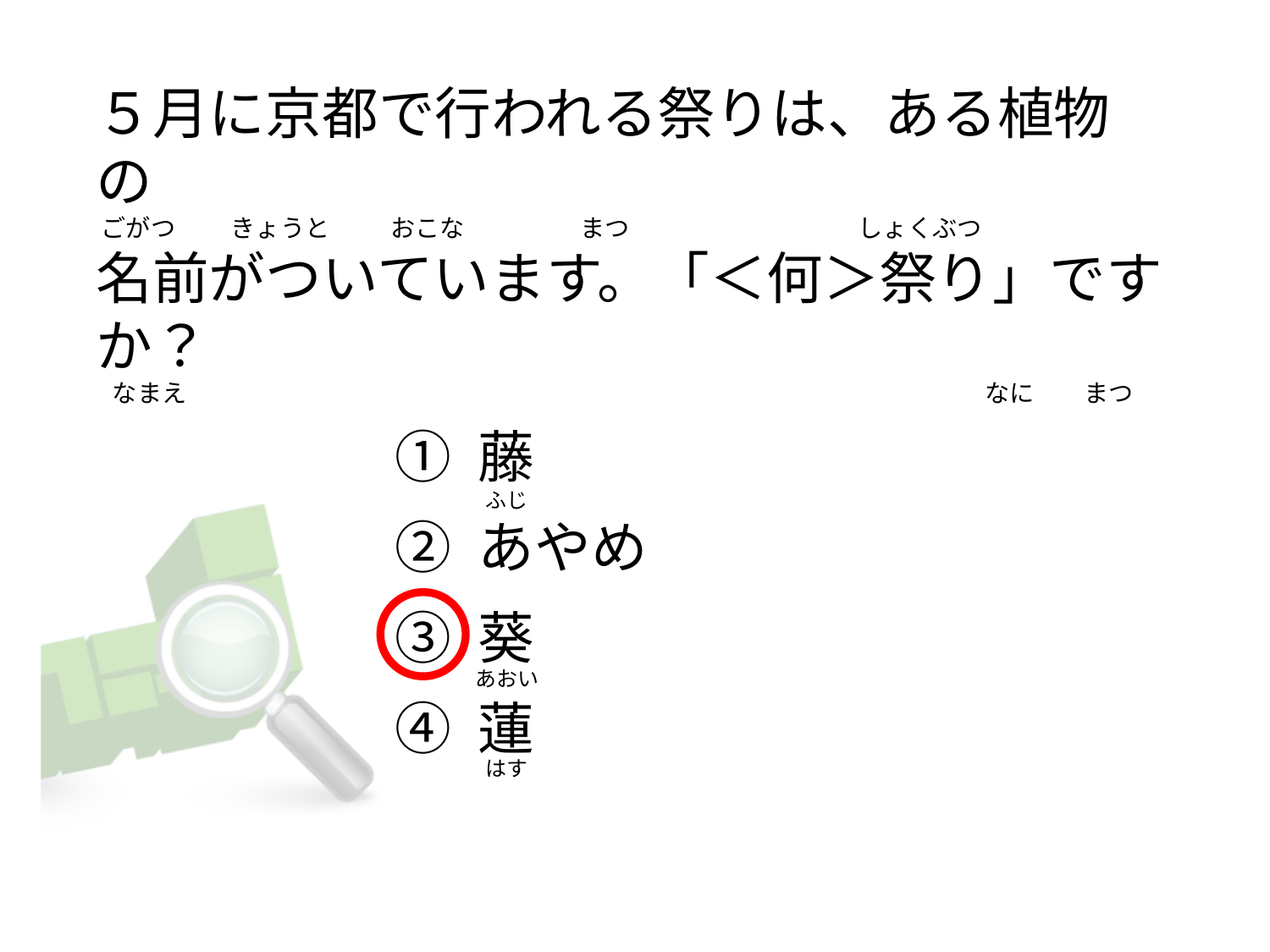

# ５月に京都で行われる祭りは、ある植物の  ごがつ          きょうと           おこな                     まつ                 　 　　          しょくぶつ 名前がついています。「＜何＞祭り」ですか？    なまえ　　　　　　　　　　　　　　　　　　　　　　　　　　　　　　　　 なに         まつ
① 藤
② あやめ
③ 葵
④ 蓮
 ふじ

あおい
 はす